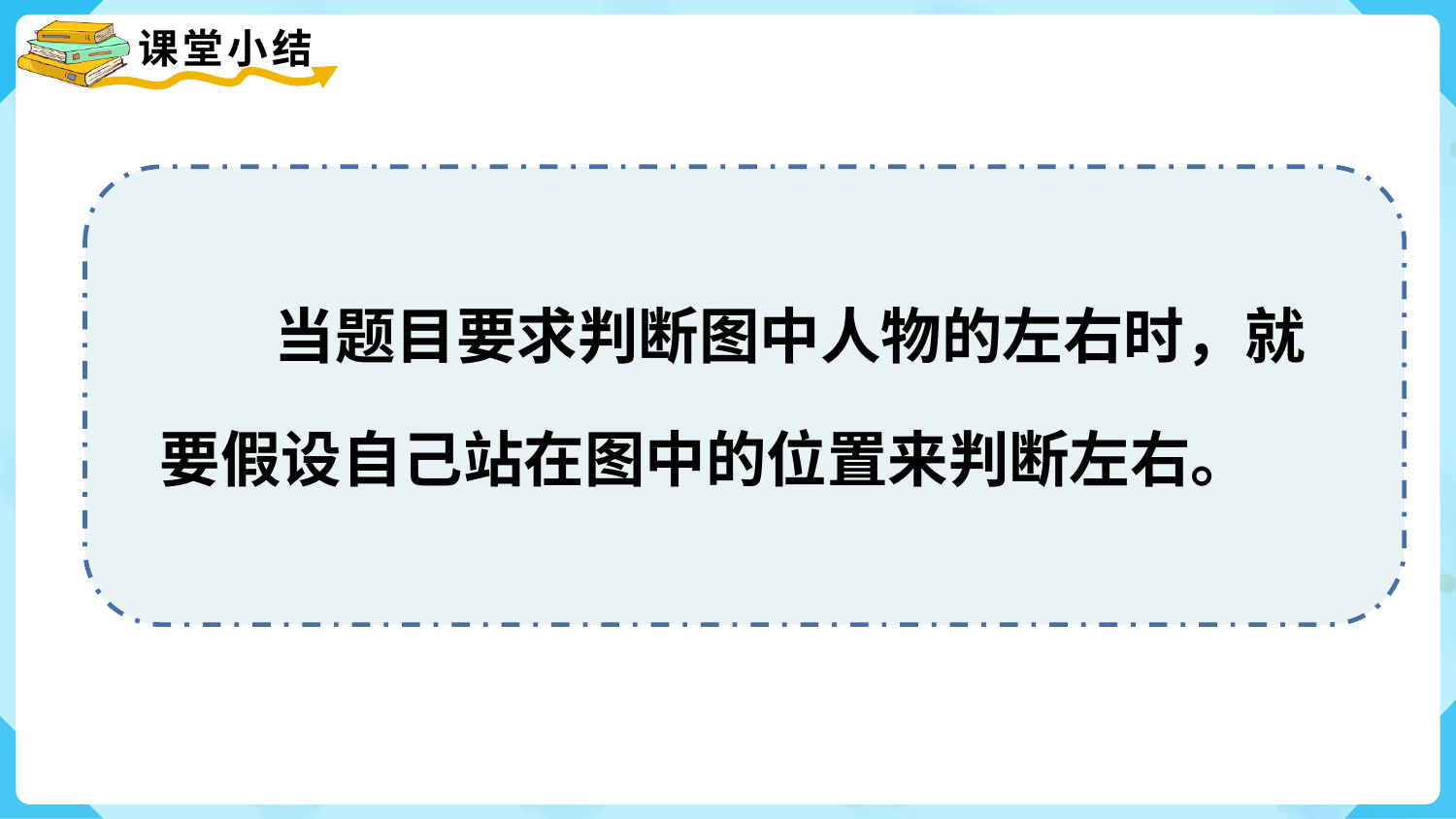

当题目要求判断图中人物的左右时，就要假设自己站在图中的位置来判断左右。